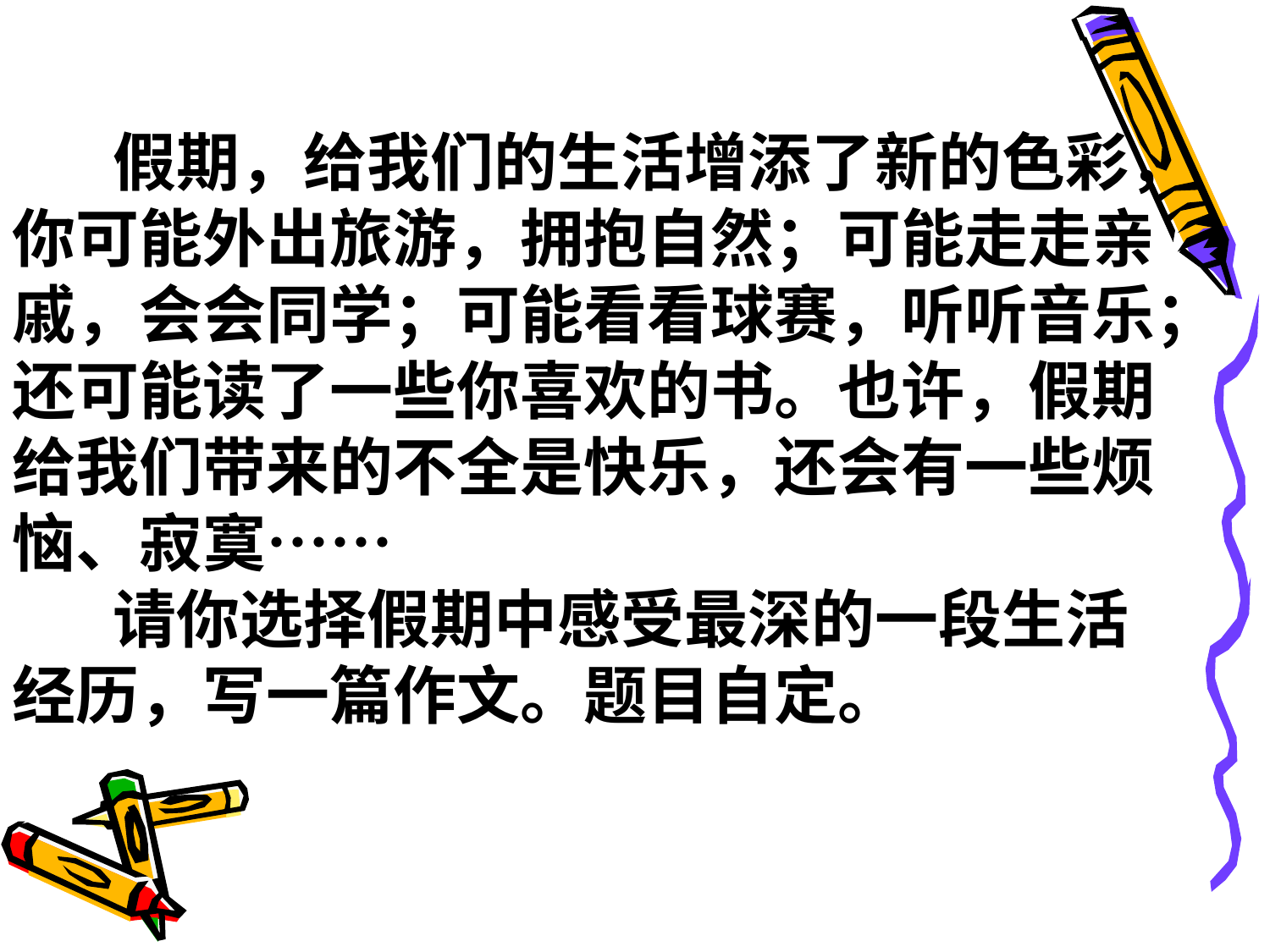

假期，给我们的生活增添了新的色彩，你可能外出旅游，拥抱自然；可能走走亲戚，会会同学；可能看看球赛，听听音乐；还可能读了一些你喜欢的书。也许，假期给我们带来的不全是快乐，还会有一些烦恼、寂寞……
   请你选择假期中感受最深的一段生活经历，写一篇作文。题目自定。